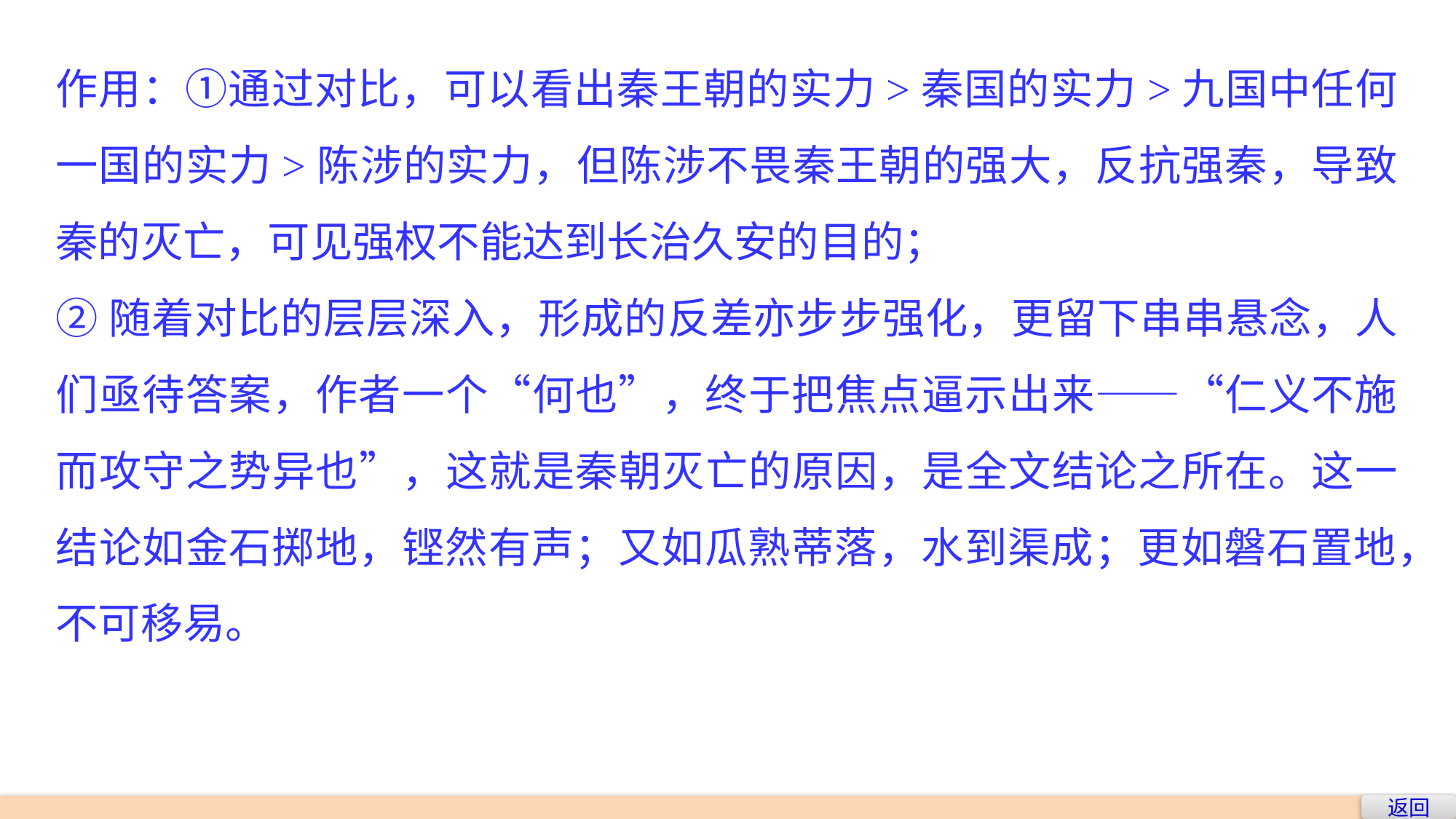

作用：①通过对比，可以看出秦王朝的实力>秦国的实力>九国中任何一国的实力>陈涉的实力，但陈涉不畏秦王朝的强大，反抗强秦，导致秦的灭亡，可见强权不能达到长治久安的目的；
②随着对比的层层深入，形成的反差亦步步强化，更留下串串悬念，人们亟待答案，作者一个“何也”，终于把焦点逼示出来——“仁义不施而攻守之势异也”，这就是秦朝灭亡的原因，是全文结论之所在。这一结论如金石掷地，铿然有声；又如瓜熟蒂落，水到渠成；更如磐石置地，不可移易。
返回